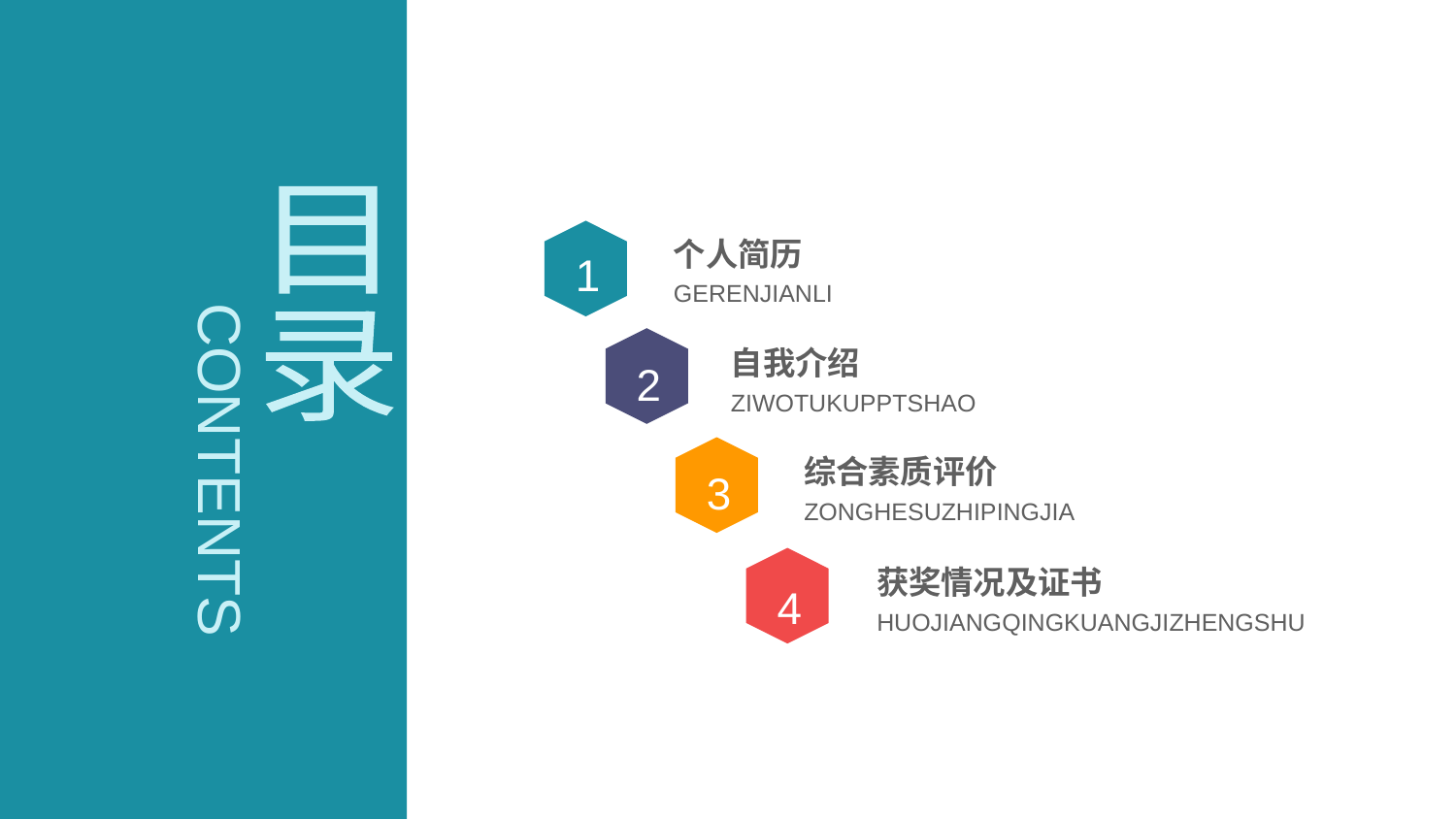

目
录
个人简历
GERENJIANLI
1

2
自我介绍
ZIWOTUKUPPTSHAO
CONTENTS
综合素质评价
ZONGHESUZHIPINGJIA

3
获奖情况及证书
HUOJIANGQINGKUANGJIZHENGSHU

4